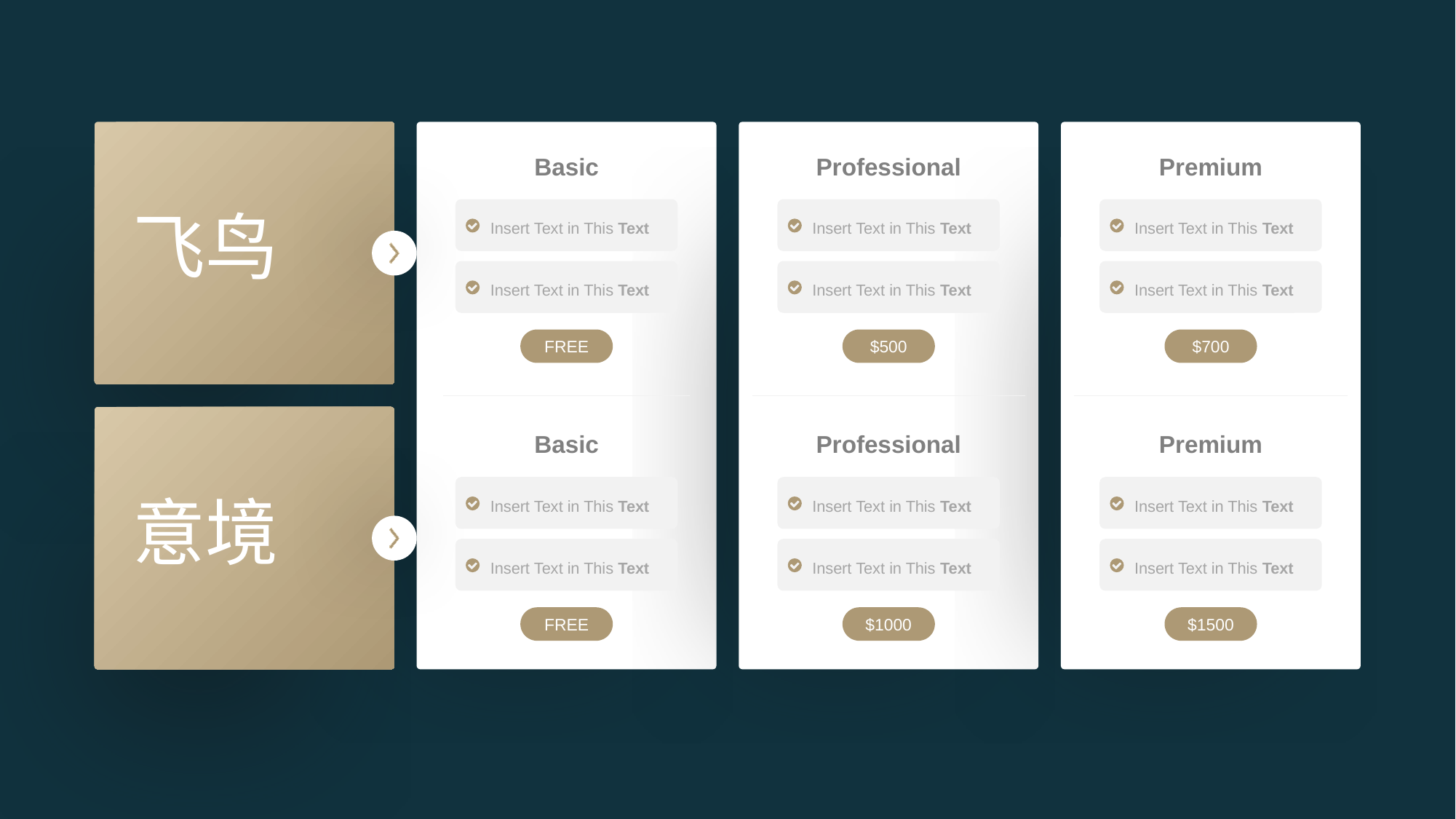

Basic
Professional
Premium
飞鸟

Insert Text in This Text

Insert Text in This Text

Insert Text in This Text

Insert Text in This Text

Insert Text in This Text

Insert Text in This Text

FREE
$500
$700

Basic
Professional
Premium

Insert Text in This Text

Insert Text in This Text

Insert Text in This Text

意境

Insert Text in This Text

Insert Text in This Text

Insert Text in This Text

FREE
$1000
$1500